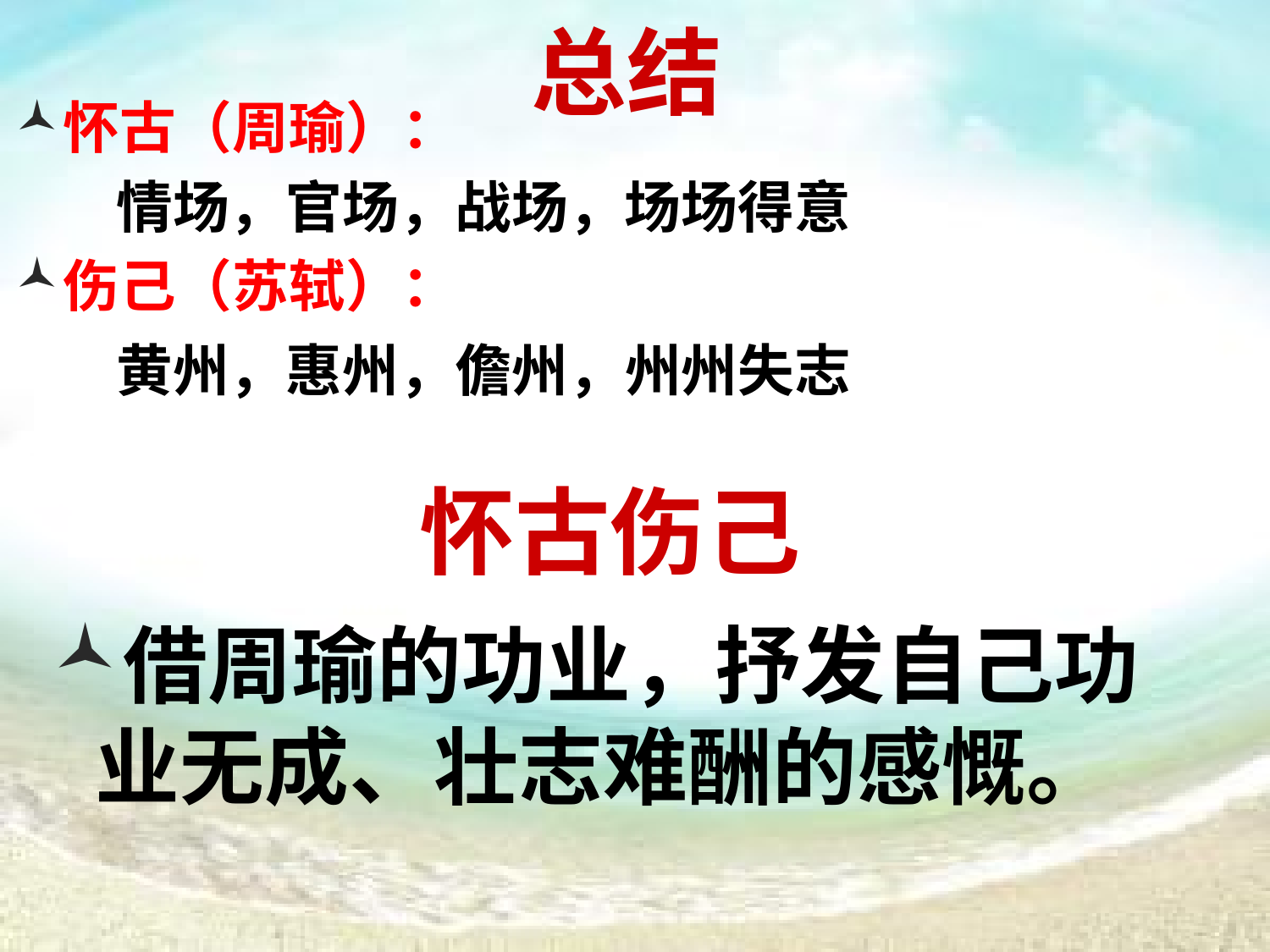

总结
怀古（周瑜）：
       情场，官场，战场，场场得意
伤己（苏轼）：
       黄州，惠州，儋州，州州失志
怀古伤己
借周瑜的功业，抒发自己功业无成、壮志难酬的感慨。